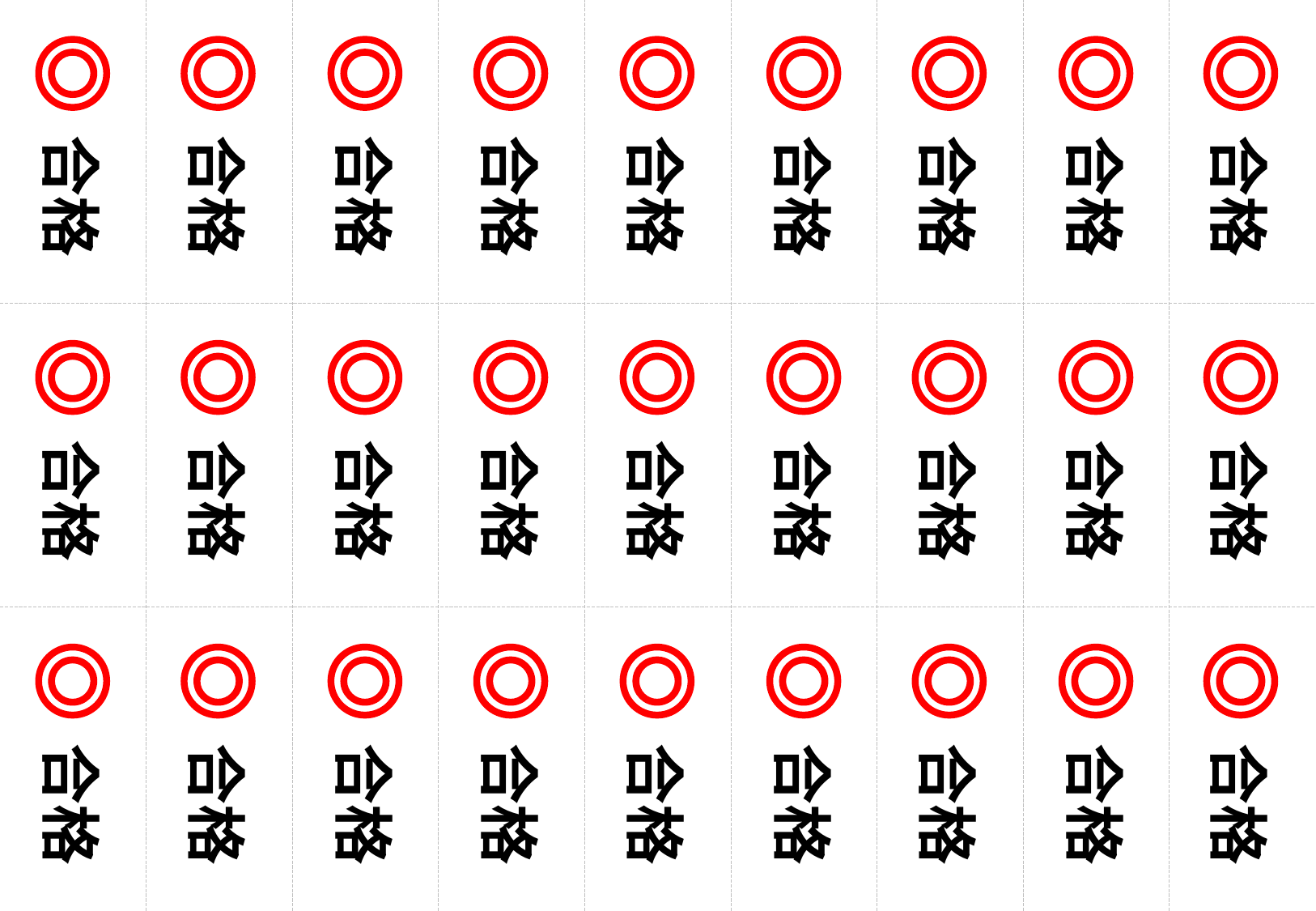

合格
合格
合格
合格
合格
合格
合格
合格
合格

合格
合格
合格
合格
合格
合格
合格
合格
合格

合格
合格
合格
合格
合格
合格
合格
合格
合格